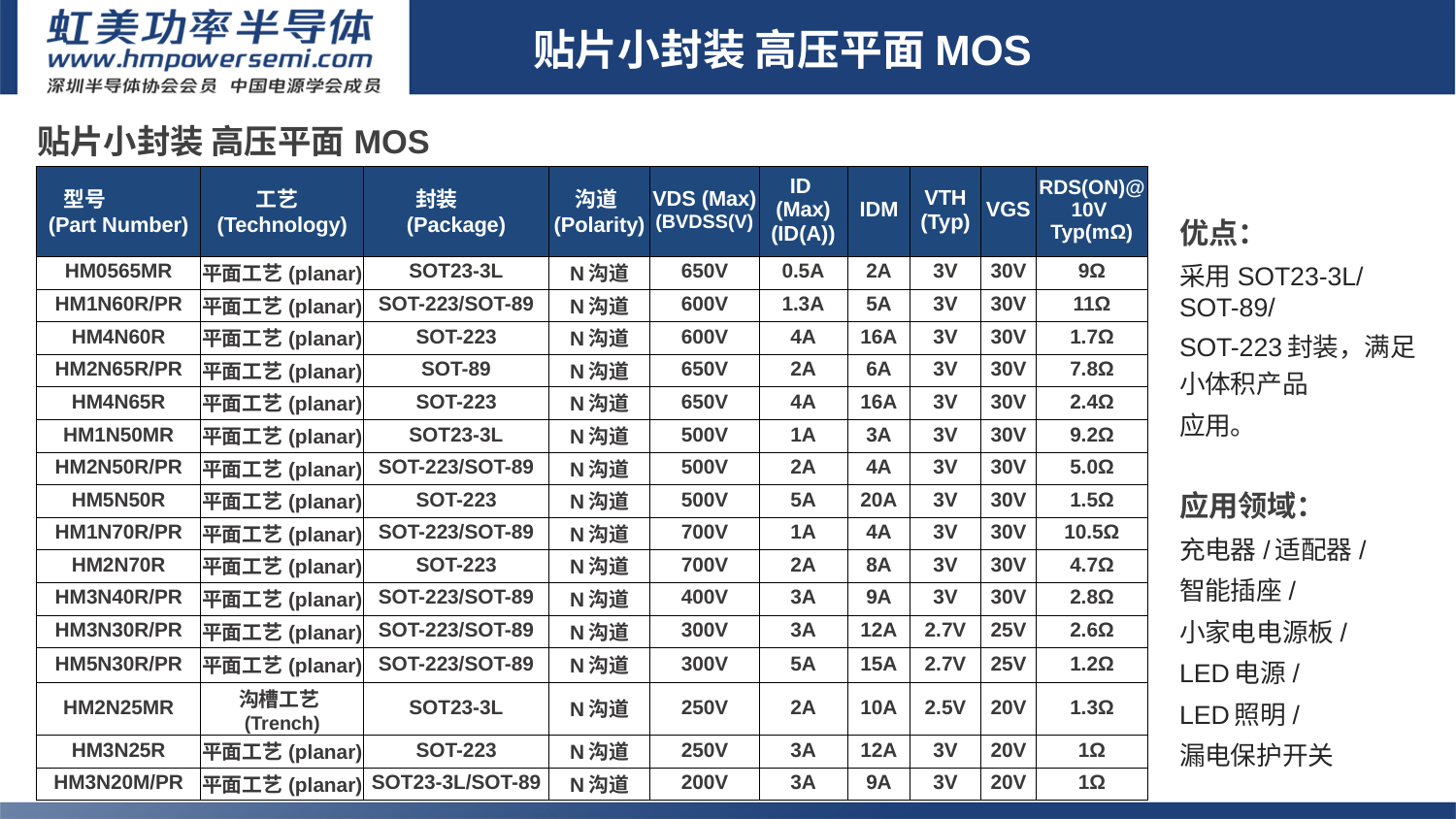

贴片小封装 高压平面MOS
| 贴片小封装 高压平面MOS |  |  |  |  |  |  |  |  |  |
| --- | --- | --- | --- | --- | --- | --- | --- | --- | --- |
| 型号 (Part Number) | 工艺 (Technology) | 封装 (Package) | 沟道(Polarity) | VDS (Max) (BVDSS(V) | ID (Max) (ID(A)) | IDM | VTH (Typ) | VGS | RDS(ON)@10V Typ(mΩ) |
| HM0565MR | 平面工艺(planar) | SOT23-3L | N沟道 | 650V | 0.5A | 2A | 3V | 30V | 9Ω |
| HM1N60R/PR | 平面工艺(planar) | SOT-223/SOT-89 | N沟道 | 600V | 1.3A | 5A | 3V | 30V | 11Ω |
| HM4N60R | 平面工艺(planar) | SOT-223 | N沟道 | 600V | 4A | 16A | 3V | 30V | 1.7Ω |
| HM2N65R/PR | 平面工艺(planar) | SOT-89 | N沟道 | 650V | 2A | 6A | 3V | 30V | 7.8Ω |
| HM4N65R | 平面工艺(planar) | SOT-223 | N沟道 | 650V | 4A | 16A | 3V | 30V | 2.4Ω |
| HM1N50MR | 平面工艺(planar) | SOT23-3L | N沟道 | 500V | 1A | 3A | 3V | 30V | 9.2Ω |
| HM2N50R/PR | 平面工艺(planar) | SOT-223/SOT-89 | N沟道 | 500V | 2A | 4A | 3V | 30V | 5.0Ω |
| HM5N50R | 平面工艺(planar) | SOT-223 | N沟道 | 500V | 5A | 20A | 3V | 30V | 1.5Ω |
| HM1N70R/PR | 平面工艺(planar) | SOT-223/SOT-89 | N沟道 | 700V | 1A | 4A | 3V | 30V | 10.5Ω |
| HM2N70R | 平面工艺(planar) | SOT-223 | N沟道 | 700V | 2A | 8A | 3V | 30V | 4.7Ω |
| HM3N40R/PR | 平面工艺(planar) | SOT-223/SOT-89 | N沟道 | 400V | 3A | 9A | 3V | 30V | 2.8Ω |
| HM3N30R/PR | 平面工艺(planar) | SOT-223/SOT-89 | N沟道 | 300V | 3A | 12A | 2.7V | 25V | 2.6Ω |
| HM5N30R/PR | 平面工艺(planar) | SOT-223/SOT-89 | N沟道 | 300V | 5A | 15A | 2.7V | 25V | 1.2Ω |
| HM2N25MR | 沟槽工艺(Trench) | SOT23-3L | N沟道 | 250V | 2A | 10A | 2.5V | 20V | 1.3Ω |
| HM3N25R | 平面工艺(planar) | SOT-223 | N沟道 | 250V | 3A | 12A | 3V | 20V | 1Ω |
| HM3N20M/PR | 平面工艺(planar) | SOT23-3L/SOT-89 | N沟道 | 200V | 3A | 9A | 3V | 20V | 1Ω |
优点：
采用SOT23-3L/ SOT-89/
SOT-223封装，满足小体积产品
应用。

应用领域：
充电器/适配器/
智能插座/
小家电电源板/
LED电源/
LED照明/
漏电保护开关
# 4.高压平面MOS特色产品
1.Sic二极管/GaN FET/IGBT单管